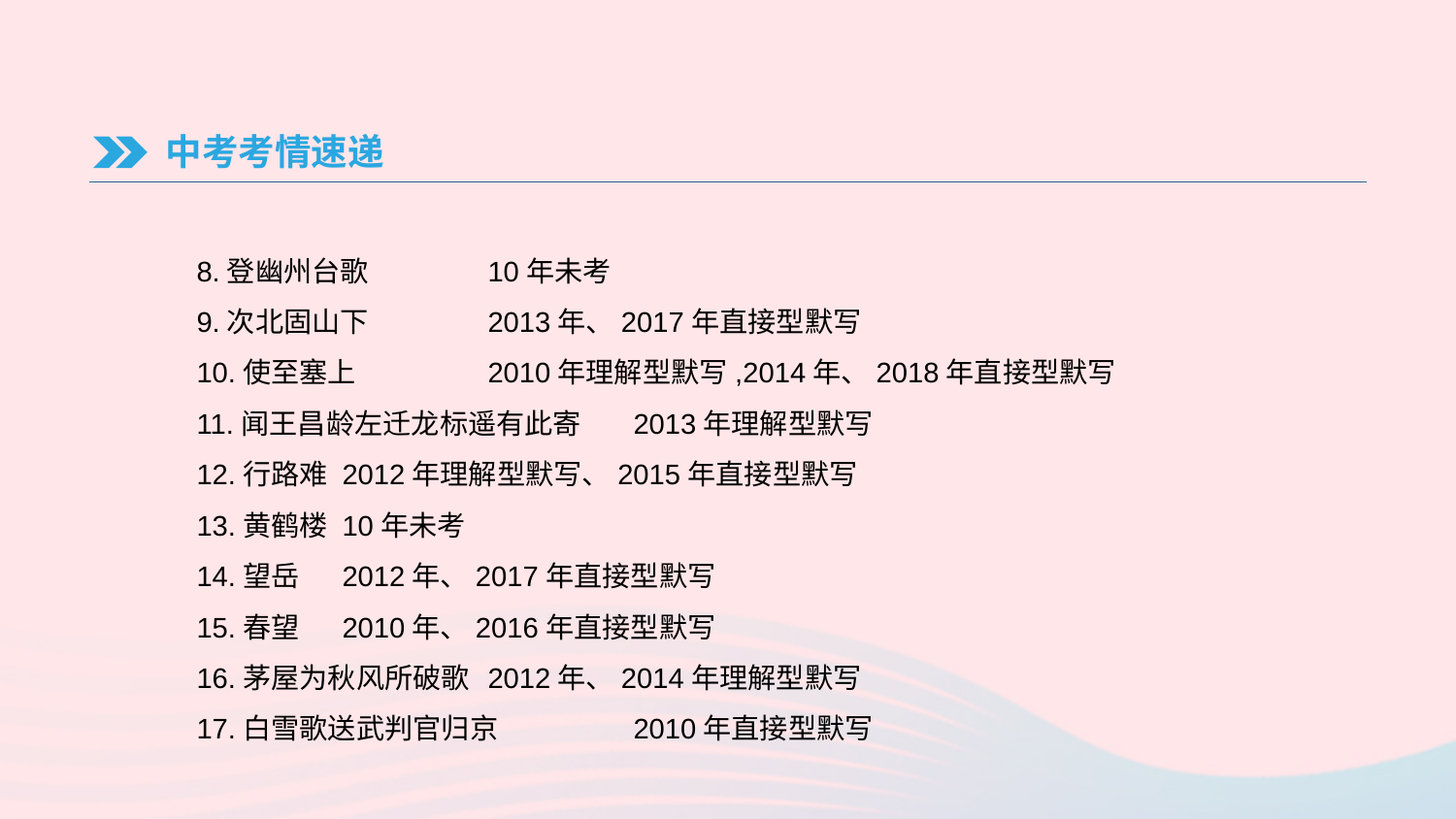

中考考情速递

8.登幽州台歌	10年未考
9.次北固山下	2013年、2017年直接型默写
10.使至塞上	2010年理解型默写,2014年、2018年直接型默写
11.闻王昌龄左迁龙标遥有此寄	2013年理解型默写
12.行路难	2012年理解型默写、2015年直接型默写
13.黄鹤楼	10年未考
14.望岳	2012年、2017年直接型默写
15.春望	2010年、2016年直接型默写
16.茅屋为秋风所破歌	2012年、2014年理解型默写
17.白雪歌送武判官归京	2010年直接型默写